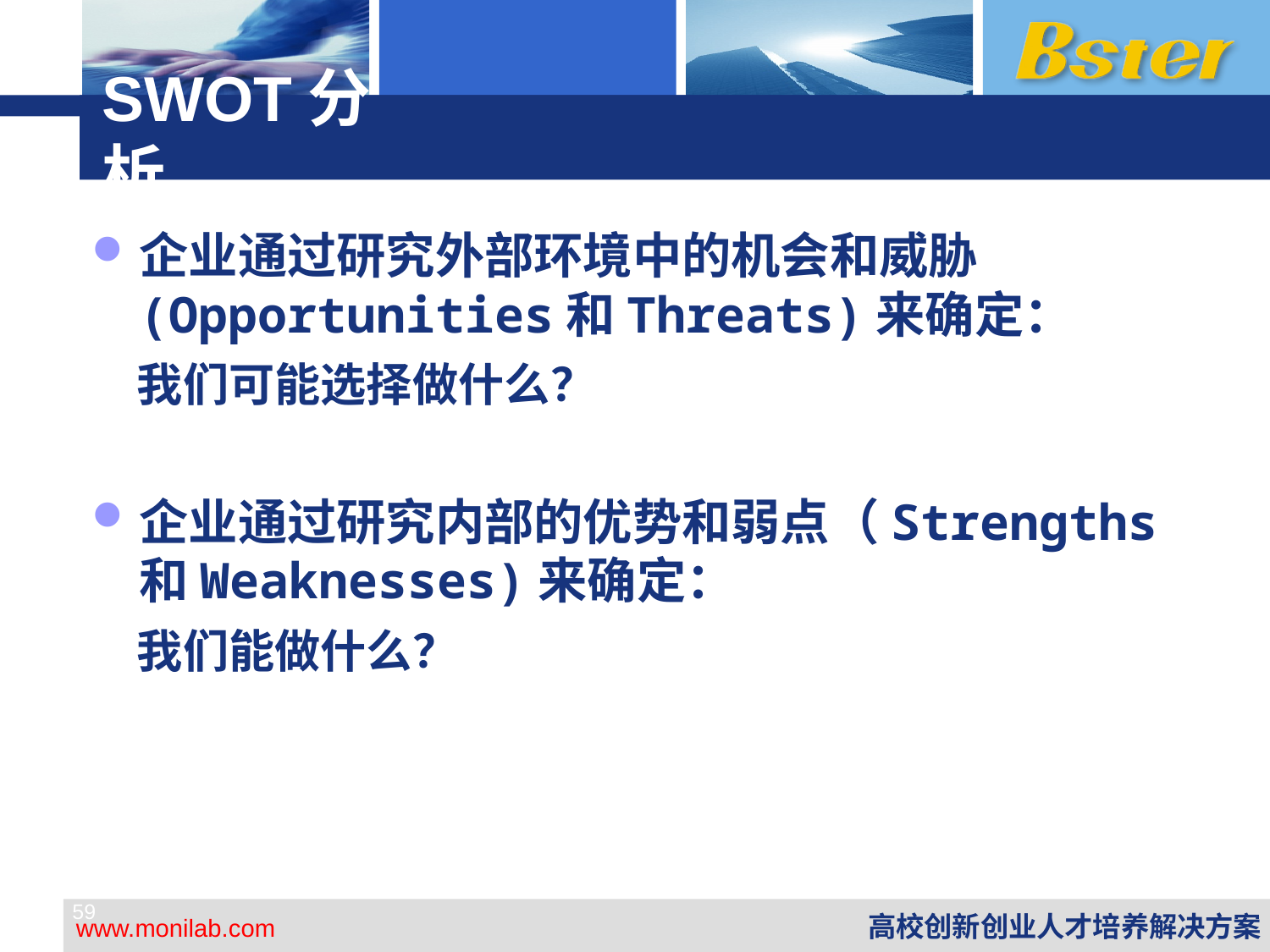

# SWOT分析
企业通过研究外部环境中的机会和威胁  (Opportunities和Threats)来确定：
   我们可能选择做什么？

企业通过研究内部的优势和弱点（Strengths和Weaknesses)来确定：
   我们能做什么？

59